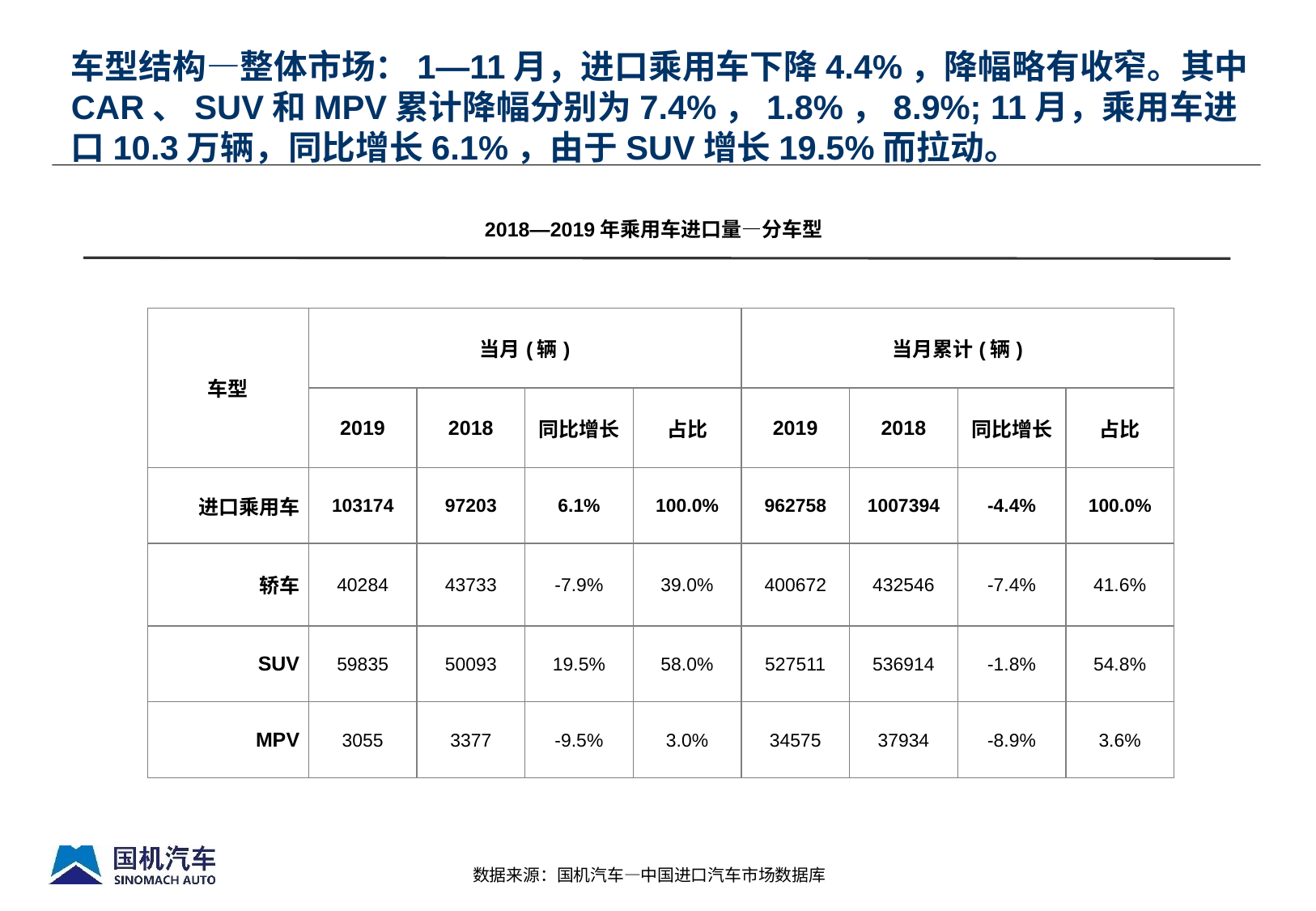

# 车型结构—整体市场：1—11月，进口乘用车下降4.4%，降幅略有收窄。其中CAR、SUV和MPV累计降幅分别为7.4%，1.8%，8.9%; 11月，乘用车进口10.3万辆，同比增长6.1%，由于SUV增长19.5%而拉动。
2018—2019年乘用车进口量—分车型

| 车型 | 当月(辆) |  |  |  | 当月累计(辆) |  |  |  |
| --- | --- | --- | --- | --- | --- | --- | --- | --- |
|  | 2019 | 2018 | 同比增长 | 占比 | 2019 | 2018 | 同比增长 | 占比 |
| 进口乘用车 | 103174 | 97203 | 6.1% | 100.0% | 962758 | 1007394 | -4.4% | 100.0% |
| 轿车 | 40284 | 43733 | -7.9% | 39.0% | 400672 | 432546 | -7.4% | 41.6% |
| SUV | 59835 | 50093 | 19.5% | 58.0% | 527511 | 536914 | -1.8% | 54.8% |
| MPV | 3055 | 3377 | -9.5% | 3.0% | 34575 | 37934 | -8.9% | 3.6% |
数据来源：国机汽车—中国进口汽车市场数据库